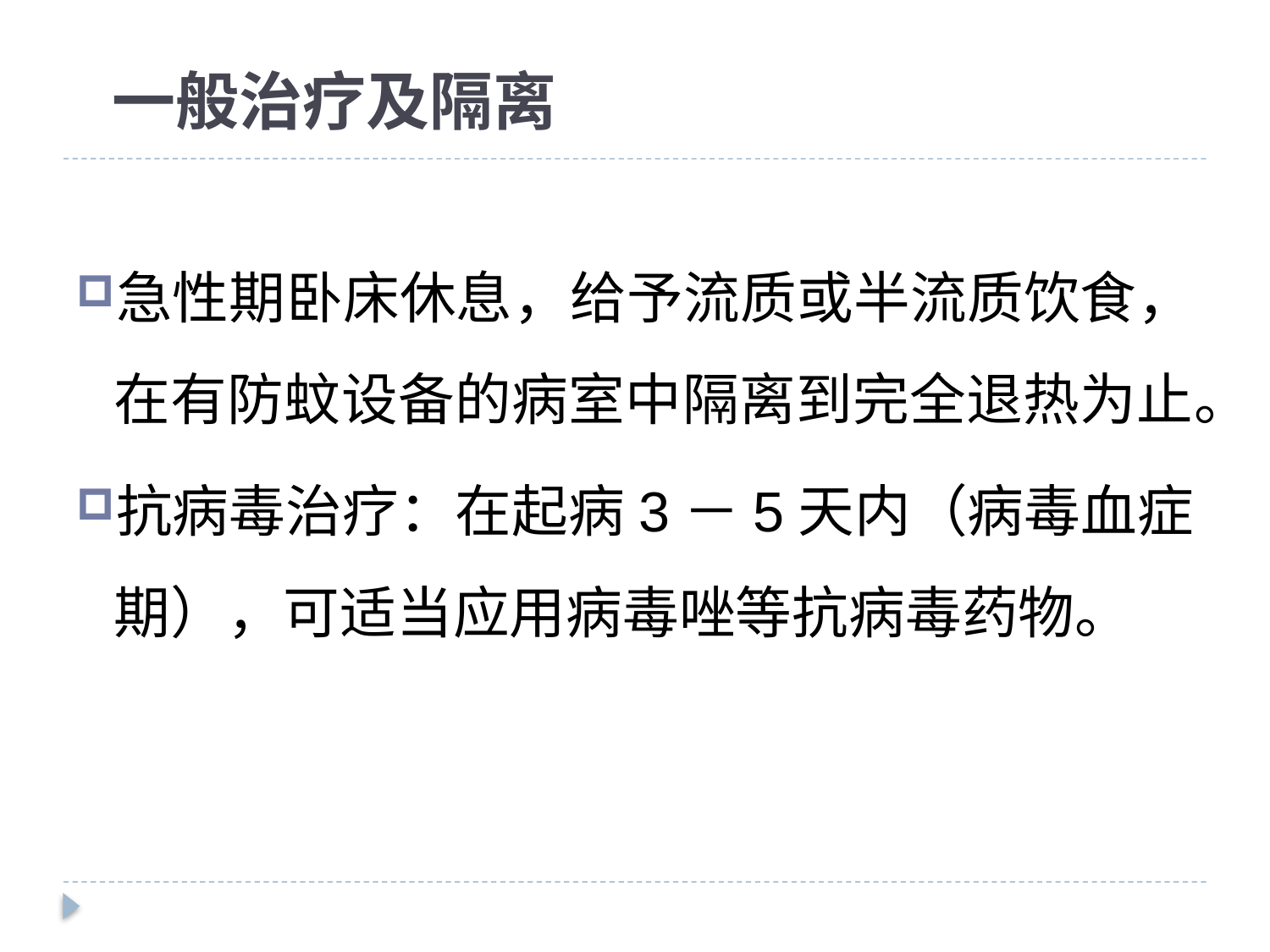

# 一般治疗及隔离
急性期卧床休息，给予流质或半流质饮食，在有防蚊设备的病室中隔离到完全退热为止。
抗病毒治疗：在起病3－5天内（病毒血症期），可适当应用病毒唑等抗病毒药物。